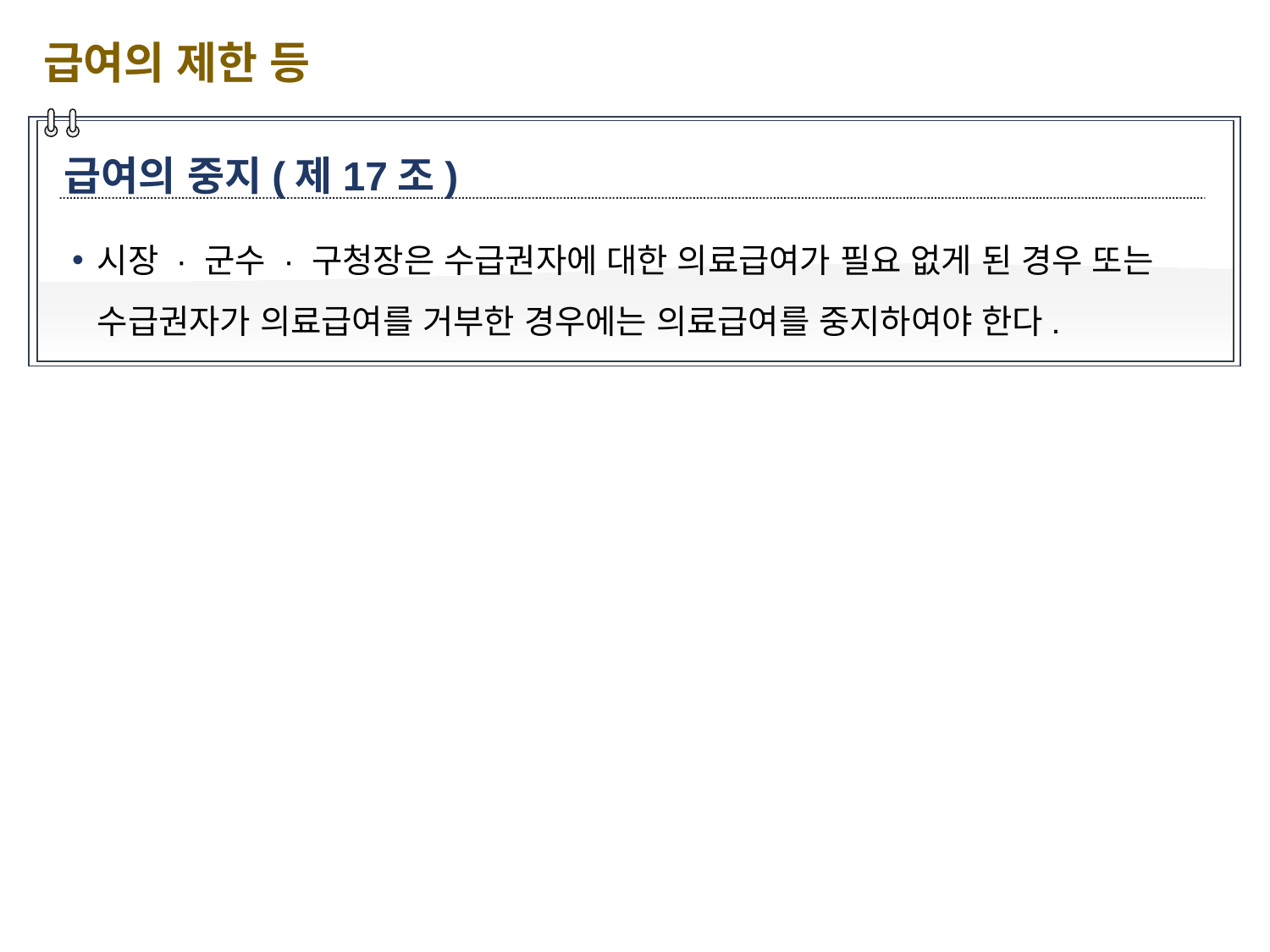

급여의 제한 등

급여의 중지(제17조)

시장 · 군수 · 구청장은 수급권자에 대한 의료급여가 필요 없게 된 경우 또는 수급권자가 의료급여를 거부한 경우에는 의료급여를 중지하여야 한다.